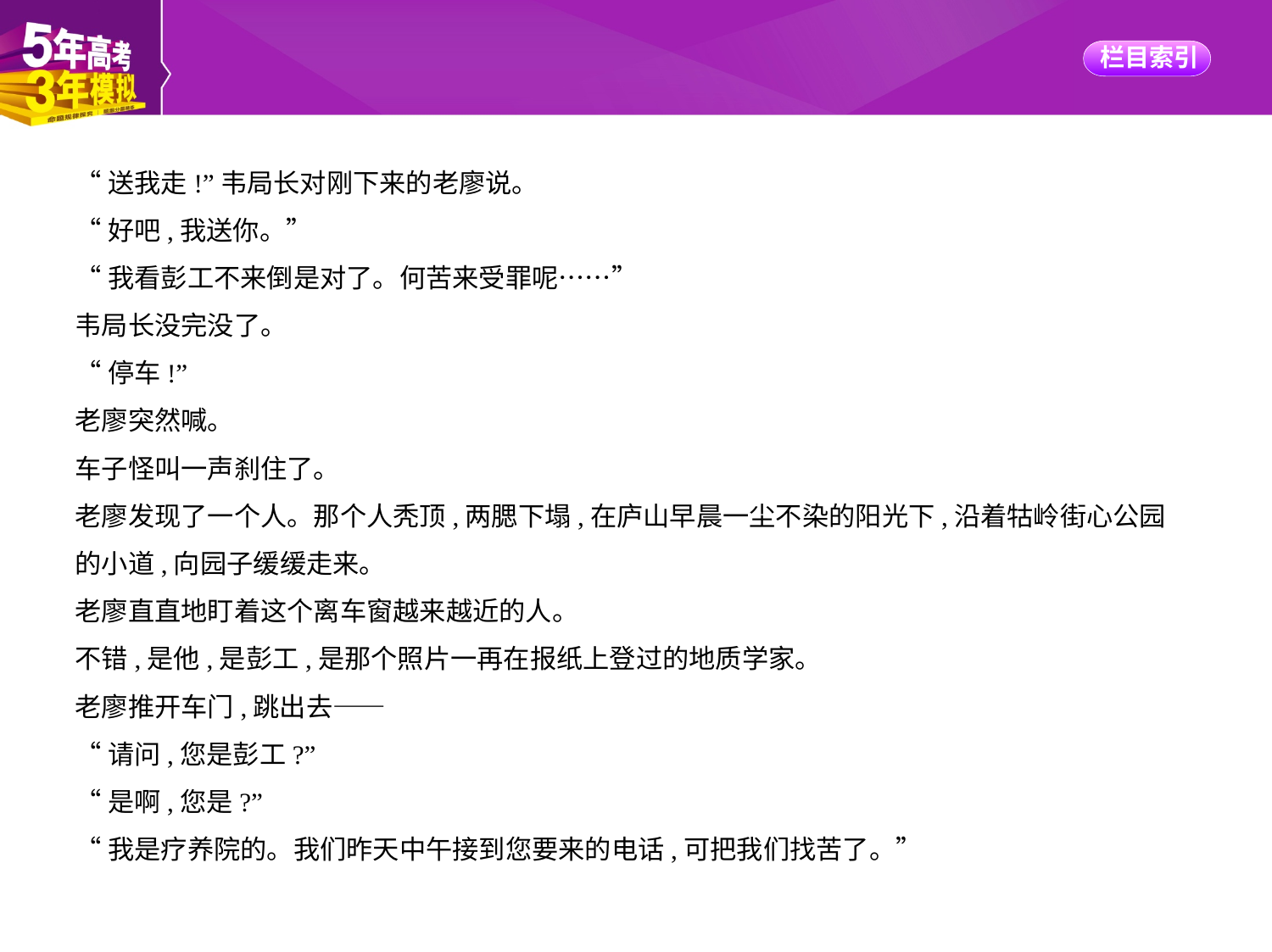

“送我走!”韦局长对刚下来的老廖说。
“好吧,我送你。”
“我看彭工不来倒是对了。何苦来受罪呢……”
韦局长没完没了。
“停车!”
老廖突然喊。
车子怪叫一声刹住了。
老廖发现了一个人。那个人秃顶,两腮下塌,在庐山早晨一尘不染的阳光下,沿着牯岭街心公园
的小道,向园子缓缓走来。
老廖直直地盯着这个离车窗越来越近的人。
不错,是他,是彭工,是那个照片一再在报纸上登过的地质学家。
老廖推开车门,跳出去——
“请问,您是彭工?”
“是啊,您是?”
“我是疗养院的。我们昨天中午接到您要来的电话,可把我们找苦了。”